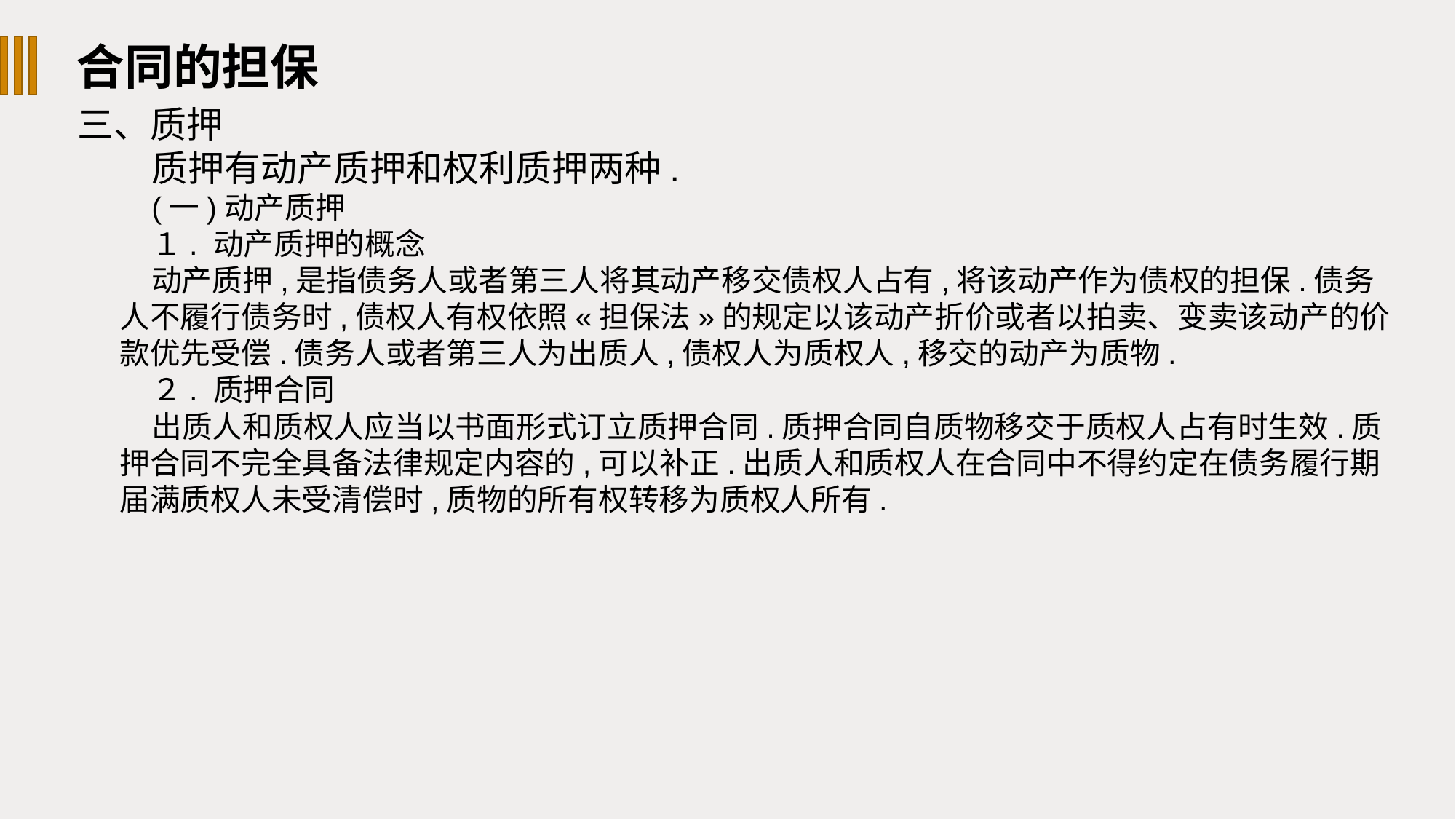

合同的担保

三、质押
质押有动产质押和权利质押两种.
(一)动产质押
１. 动产质押的概念
动产质押,是指债务人或者第三人将其动产移交债权人占有,将该动产作为债权的担保.债务人不履行债务时,债权人有权依照«担保法»的规定以该动产折价或者以拍卖、变卖该动产的价款优先受偿.债务人或者第三人为出质人,债权人为质权人,移交的动产为质物.
２. 质押合同
出质人和质权人应当以书面形式订立质押合同.质押合同自质物移交于质权人占有时生效.质押合同不完全具备法律规定内容的,可以补正.出质人和质权人在合同中不得约定在债务履行期届满质权人未受清偿时,质物的所有权转移为质权人所有.